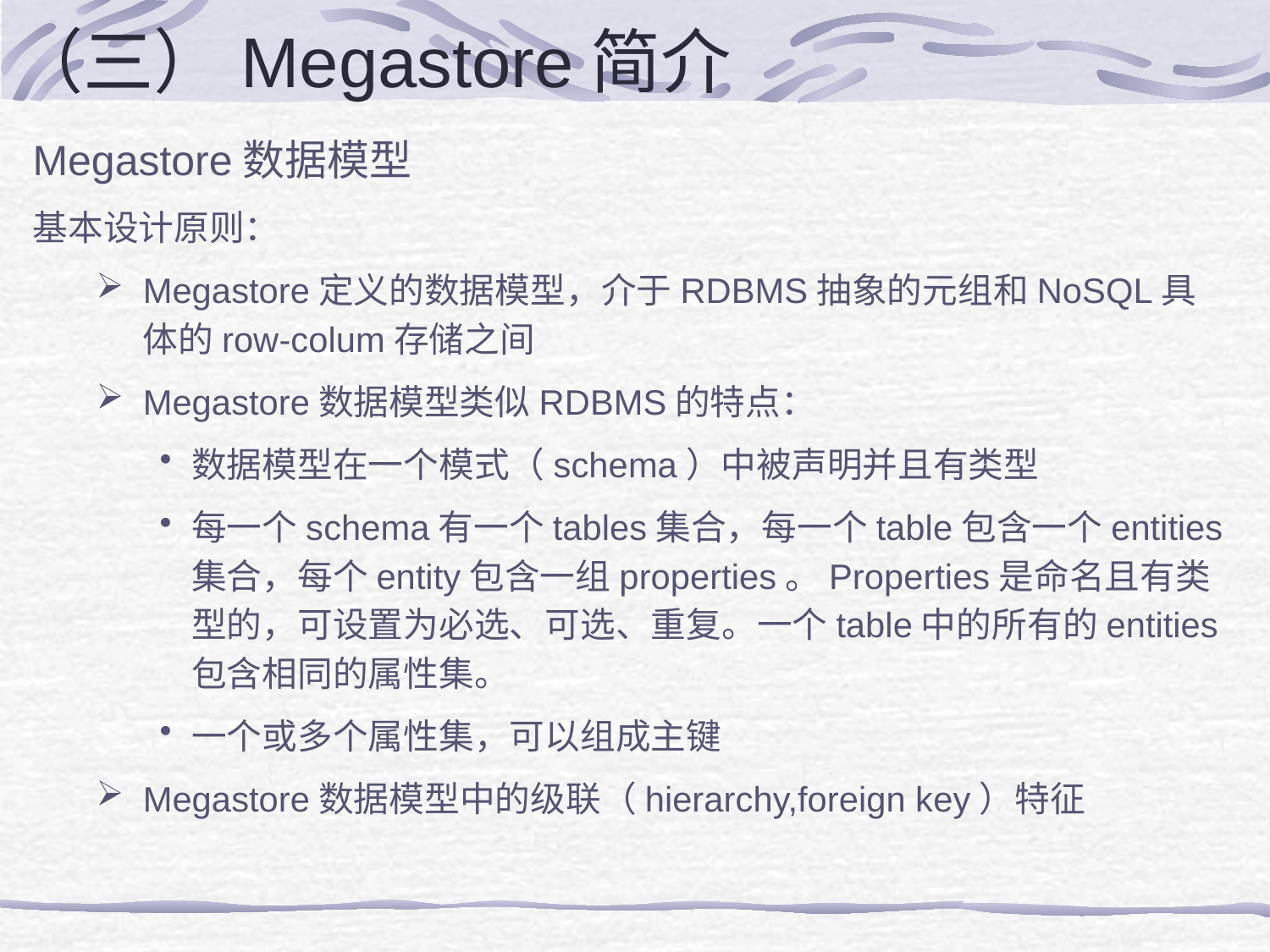

# （三）Megastore简介
Megastore数据模型
基本设计原则：
Megastore定义的数据模型，介于RDBMS抽象的元组和NoSQL具体的row-colum存储之间
Megastore数据模型类似RDBMS的特点：
数据模型在一个模式（schema）中被声明并且有类型
每一个schema有一个tables集合，每一个table包含一个entities集合，每个entity包含一组properties。Properties是命名且有类型的，可设置为必选、可选、重复。一个table中的所有的entities包含相同的属性集。
一个或多个属性集，可以组成主键
Megastore数据模型中的级联（hierarchy,foreign key）特征